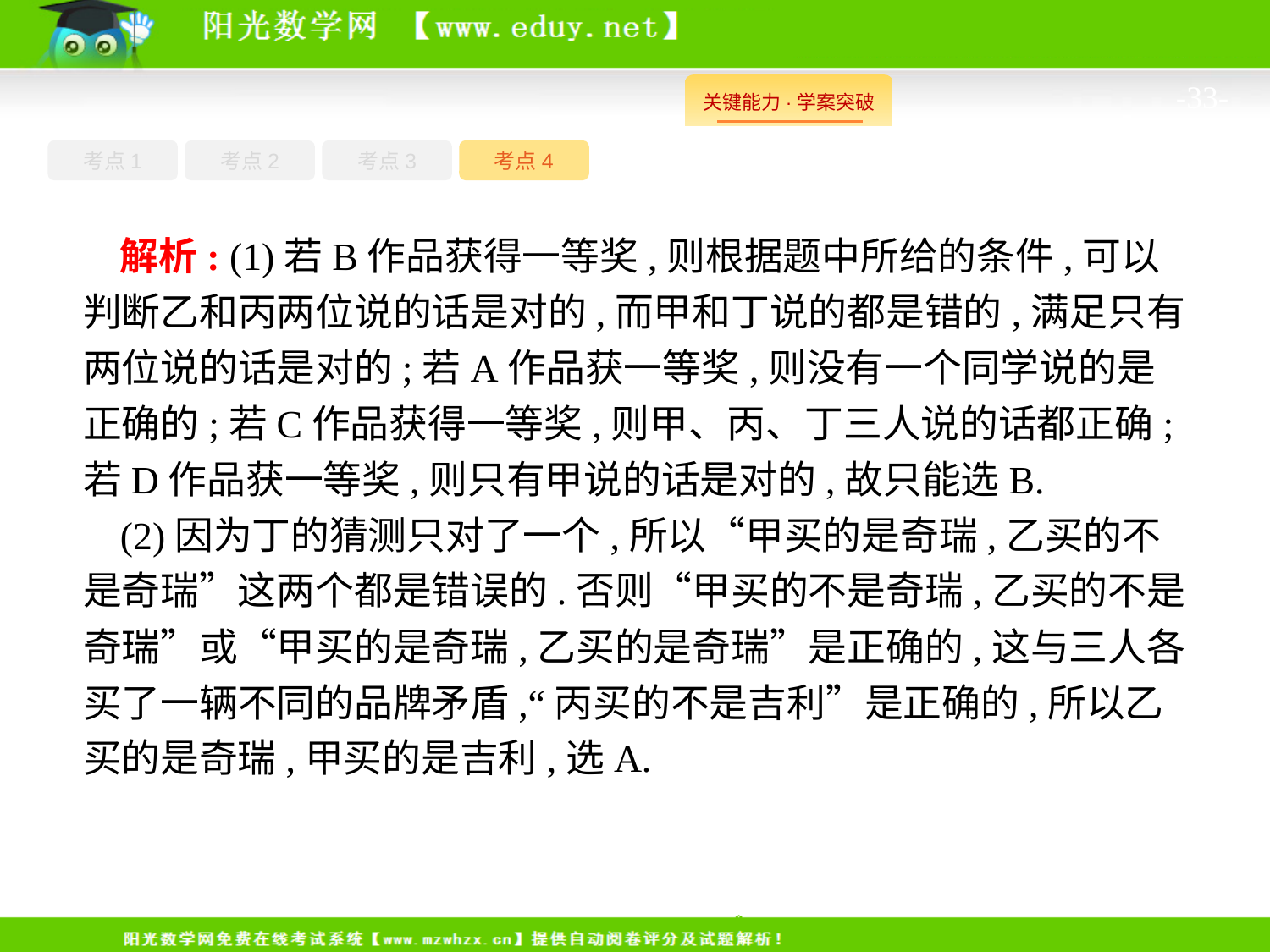

-33-
考点1
考点3
考点4
考点2
解析: (1)若B作品获得一等奖,则根据题中所给的条件,可以判断乙和丙两位说的话是对的,而甲和丁说的都是错的,满足只有两位说的话是对的;若A作品获一等奖,则没有一个同学说的是正确的;若C作品获得一等奖,则甲、丙、丁三人说的话都正确;若D作品获一等奖,则只有甲说的话是对的,故只能选B.
(2)因为丁的猜测只对了一个,所以“甲买的是奇瑞,乙买的不是奇瑞”这两个都是错误的.否则“甲买的不是奇瑞,乙买的不是奇瑞”或“甲买的是奇瑞,乙买的是奇瑞”是正确的,这与三人各买了一辆不同的品牌矛盾,“丙买的不是吉利”是正确的,所以乙买的是奇瑞,甲买的是吉利,选A.